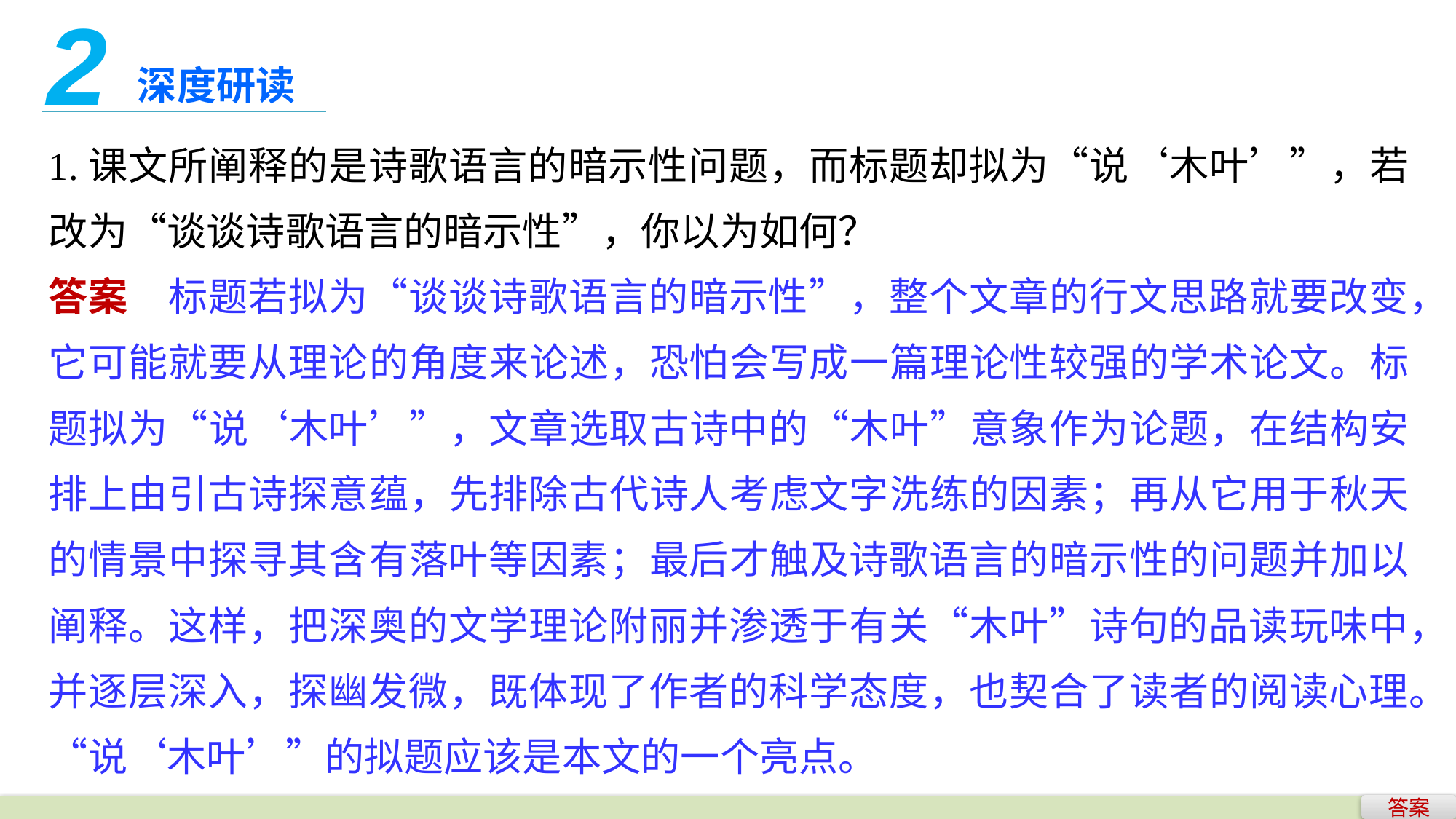

2
深度研读
1.课文所阐释的是诗歌语言的暗示性问题，而标题却拟为“说‘木叶’”，若改为“谈谈诗歌语言的暗示性”，你以为如何？
答案　标题若拟为“谈谈诗歌语言的暗示性”，整个文章的行文思路就要改变，它可能就要从理论的角度来论述，恐怕会写成一篇理论性较强的学术论文。标题拟为“说‘木叶’”，文章选取古诗中的“木叶”意象作为论题，在结构安排上由引古诗探意蕴，先排除古代诗人考虑文字洗练的因素；再从它用于秋天的情景中探寻其含有落叶等因素；最后才触及诗歌语言的暗示性的问题并加以阐释。这样，把深奥的文学理论附丽并渗透于有关“木叶”诗句的品读玩味中，并逐层深入，探幽发微，既体现了作者的科学态度，也契合了读者的阅读心理。“说‘木叶’”的拟题应该是本文的一个亮点。
答案